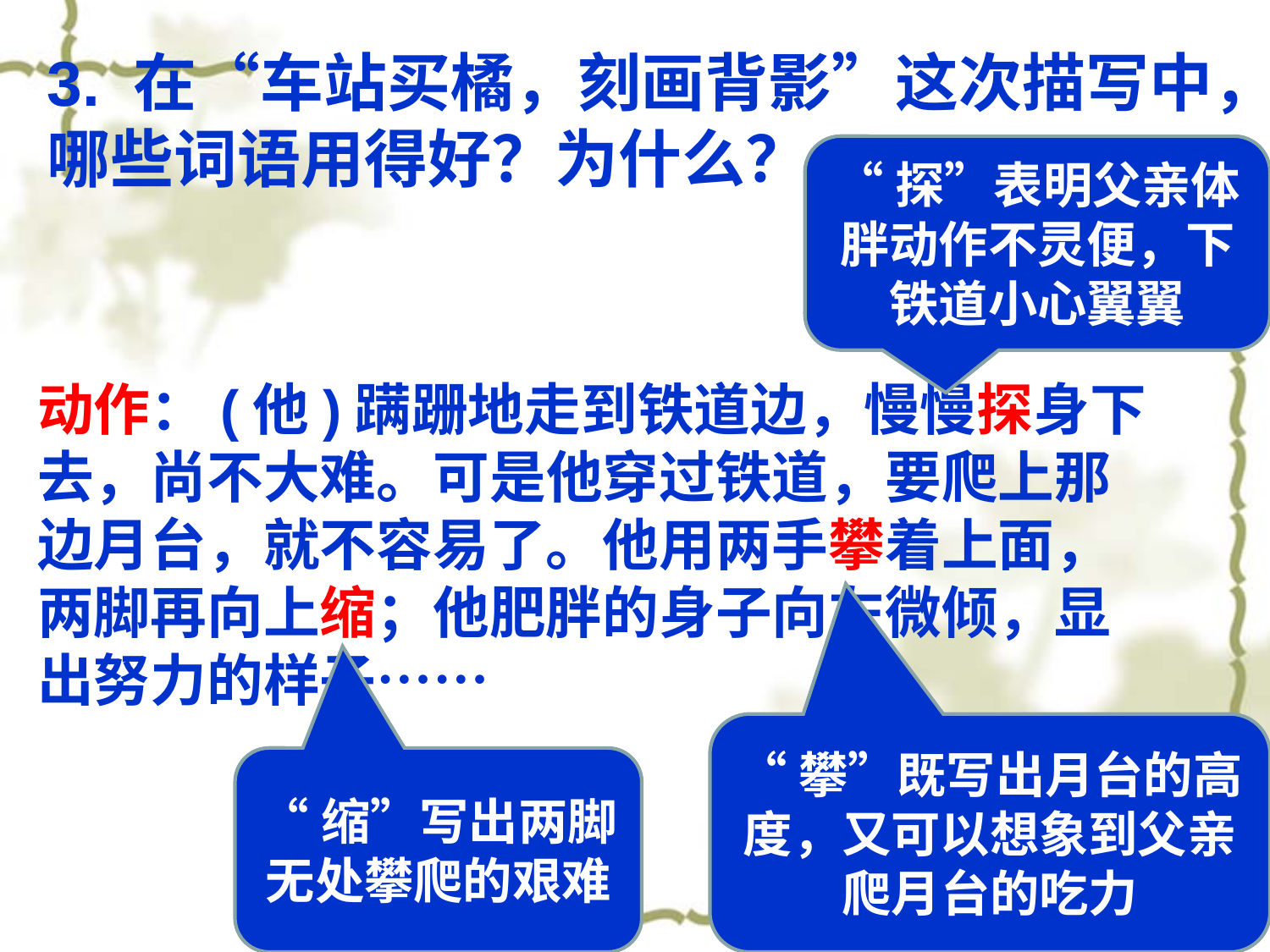

3. 在“车站买橘，刻画背影”这次描写中，哪些词语用得好？为什么？
“探”表明父亲体胖动作不灵便，下铁道小心翼翼
动作：(他)蹒跚地走到铁道边，慢慢探身下去，尚不大难。可是他穿过铁道，要爬上那边月台，就不容易了。他用两手攀着上面，两脚再向上缩；他肥胖的身子向左微倾，显出努力的样子……
“攀”既写出月台的高度，又可以想象到父亲爬月台的吃力
“缩”写出两脚无处攀爬的艰难